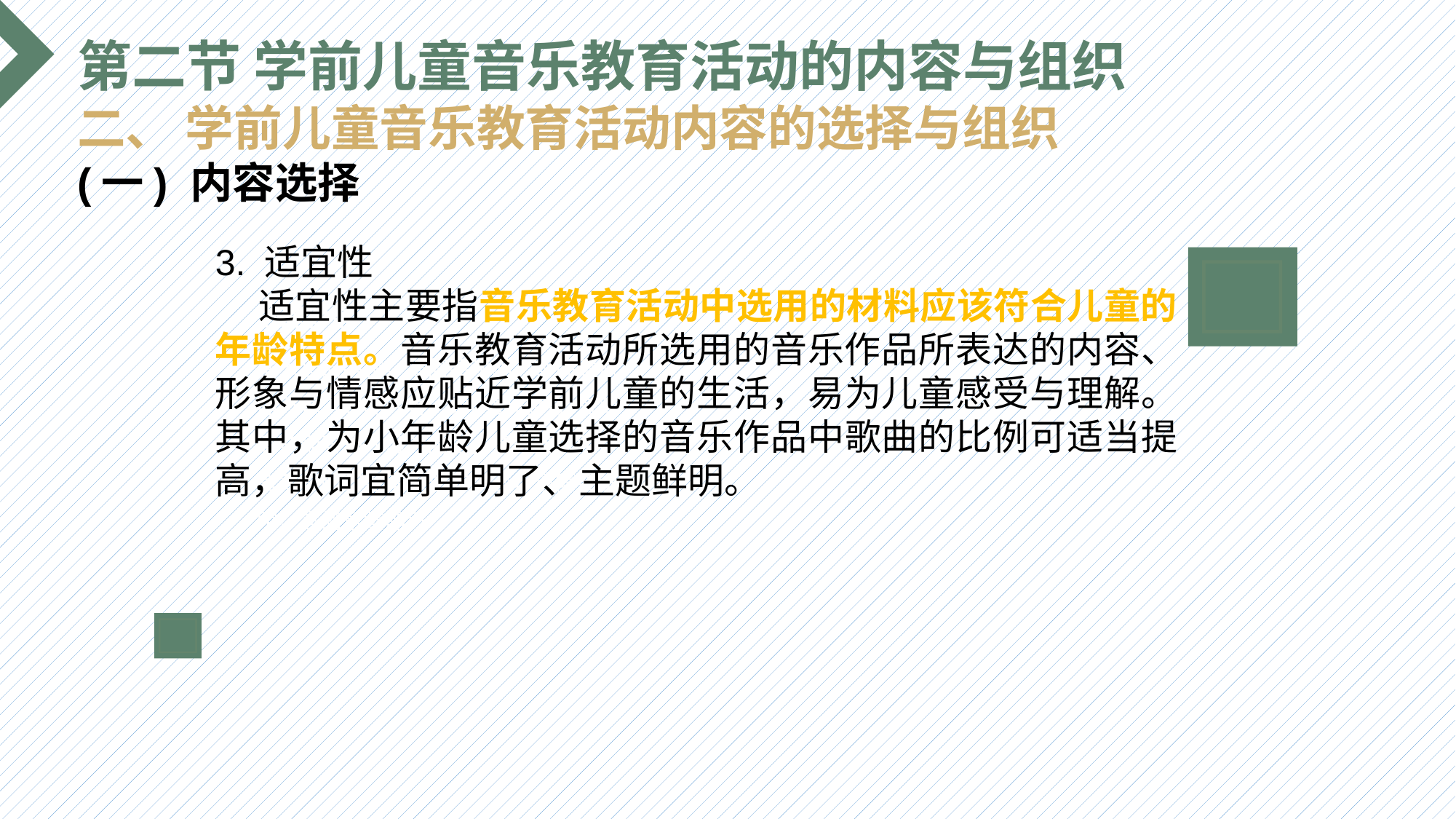

第二节 学前儿童音乐教育活动的内容与组织
二、 学前儿童音乐教育活动内容的选择与组织
(一) 内容选择

3. 适宜性
    适宜性主要指音乐教育活动中选用的材料应该符合儿童的年龄特点。音乐教育活动所选用的音乐作品所表达的内容、形象与情感应贴近学前儿童的生活，易为儿童感受与理解。其中，为小年龄儿童选择的音乐作品中歌曲的比例可适当提高，歌词宜简单明了、主题鲜明。

选题背景
输入您的内容，请简要说明，言简意赅即可输入您的内容，请简要说明，言简意赅即可输入您的内容，请简要说明，言简意赅即可输入您的内容，请简要说明，言简意赅即可